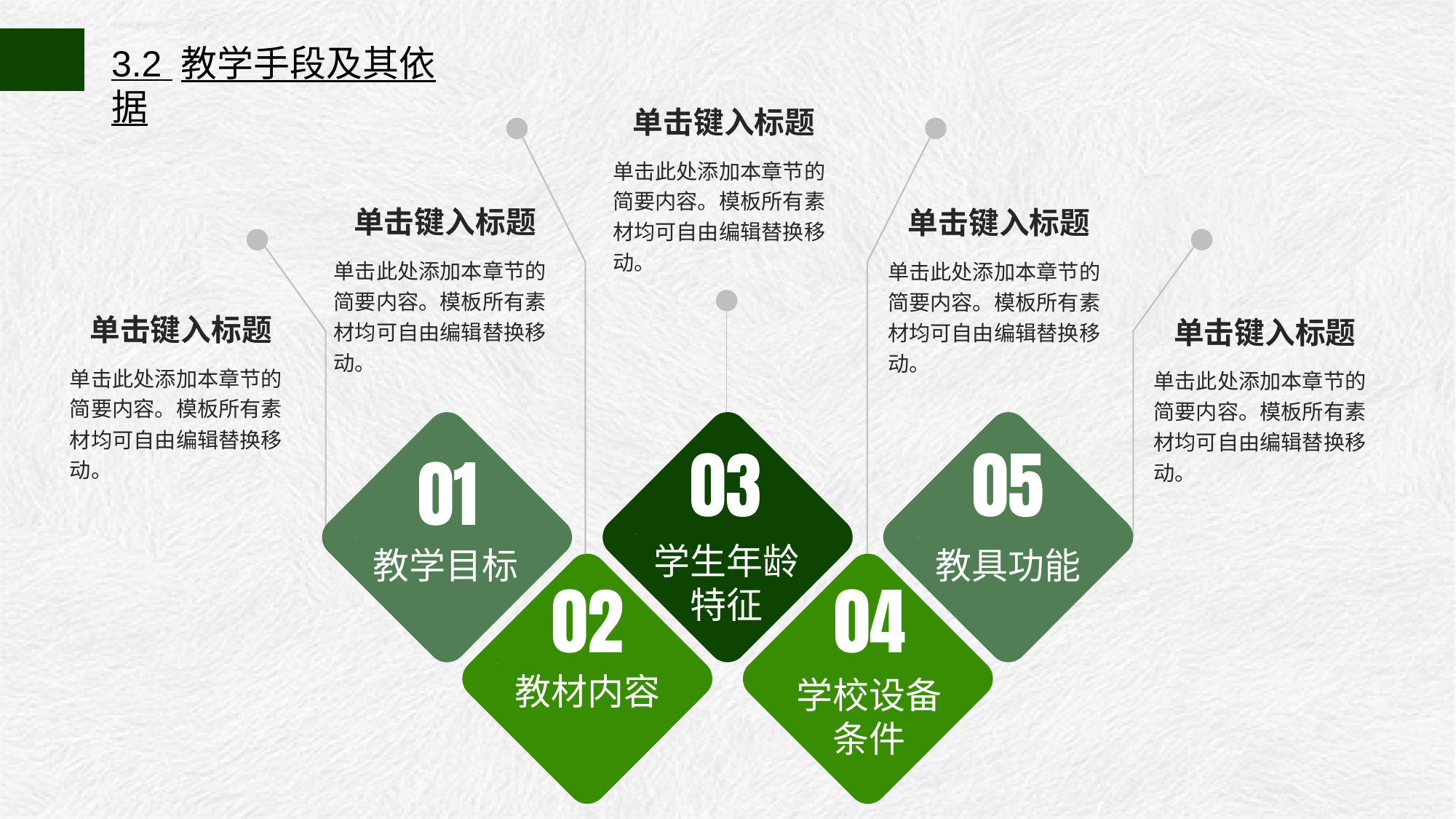

3.2 教学手段及其依据
单击键入标题

单击此处添加本章节的简要内容。模板所有素材均可自由编辑替换移动。
单击键入标题
单击键入标题

单击此处添加本章节的简要内容。模板所有素材均可自由编辑替换移动。
单击此处添加本章节的简要内容。模板所有素材均可自由编辑替换移动。

单击键入标题
单击键入标题
单击此处添加本章节的简要内容。模板所有素材均可自由编辑替换移动。
单击此处添加本章节的简要内容。模板所有素材均可自由编辑替换移动。
03
05

01
学生年龄
特征
教具功能
教学目标
02
04

教材内容
学校设备
条件